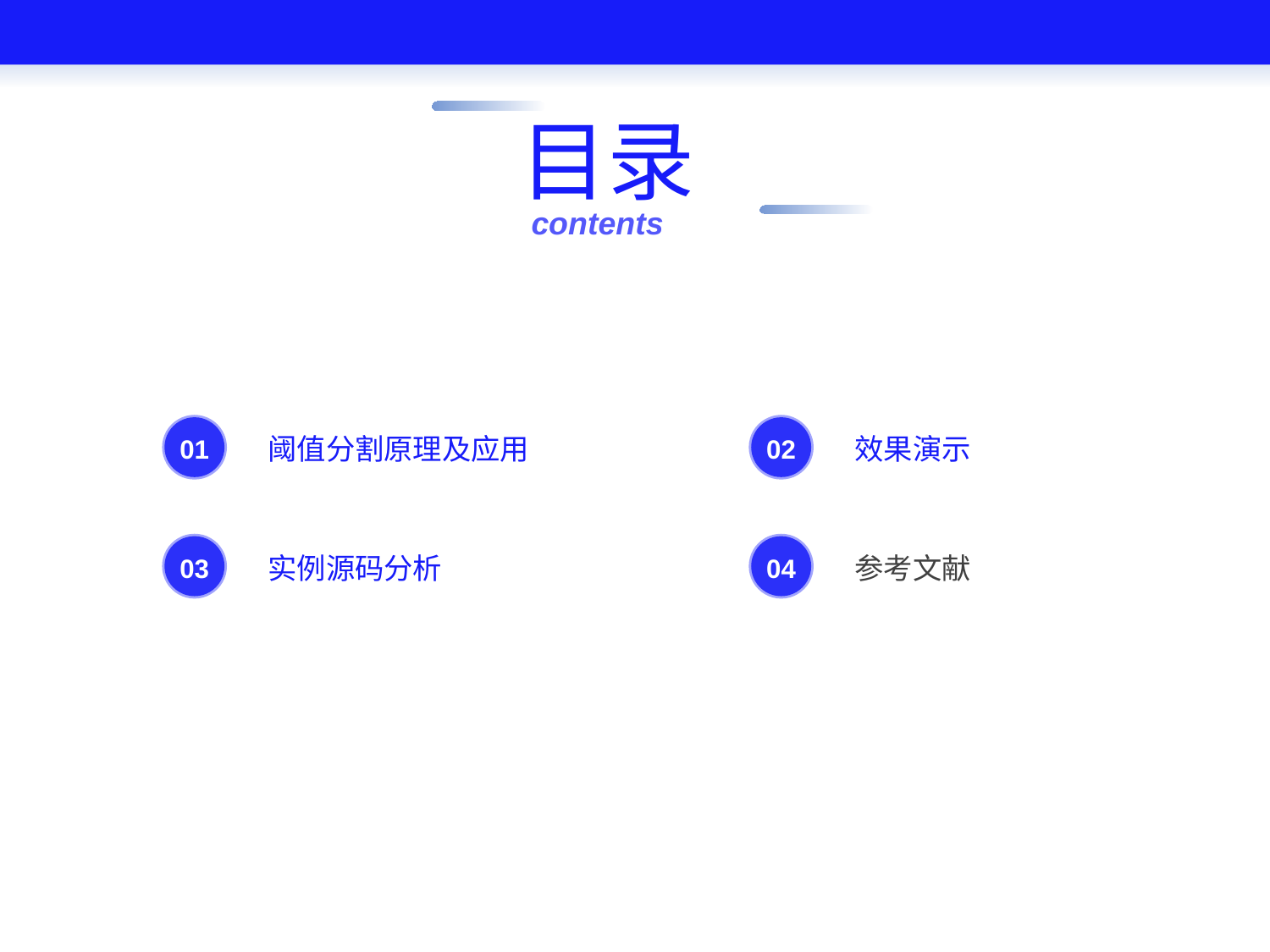

目录

contents

01
阈值分割原理及应用

02
效果演示

03
实例源码分析

04
参考文献